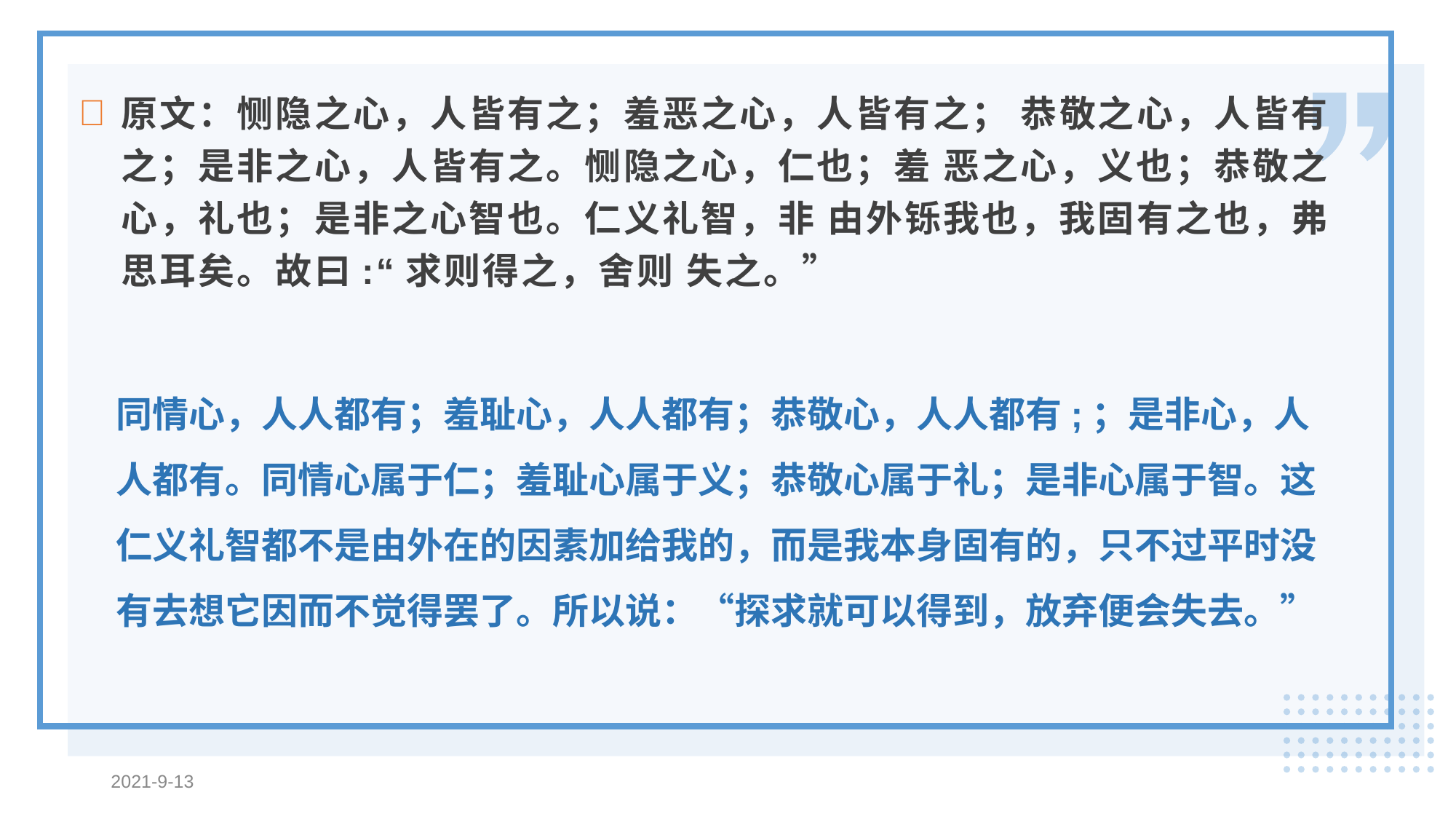

原文：恻隐之心，人皆有之；羞恶之心，人皆有之； 恭敬之心，人皆有之；是非之心，人皆有之。恻隐之心，仁也；羞 恶之心，义也；恭敬之心，礼也；是非之心智也。仁义礼智，非 由外铄我也，我固有之也，弗思耳矣。故曰:“求则得之，舍则 失之。”

同情心，人人都有；羞耻心，人人都有；恭敬心，人人都有;；是非心，人人都有。同情心属于仁；羞耻心属于义；恭敬心属于礼；是非心属于智。这仁义礼智都不是由外在的因素加给我的，而是我本身固有的，只不过平时没有去想它因而不觉得罢了。所以说：“探求就可以得到，放弃便会失去。”

2021-9-13